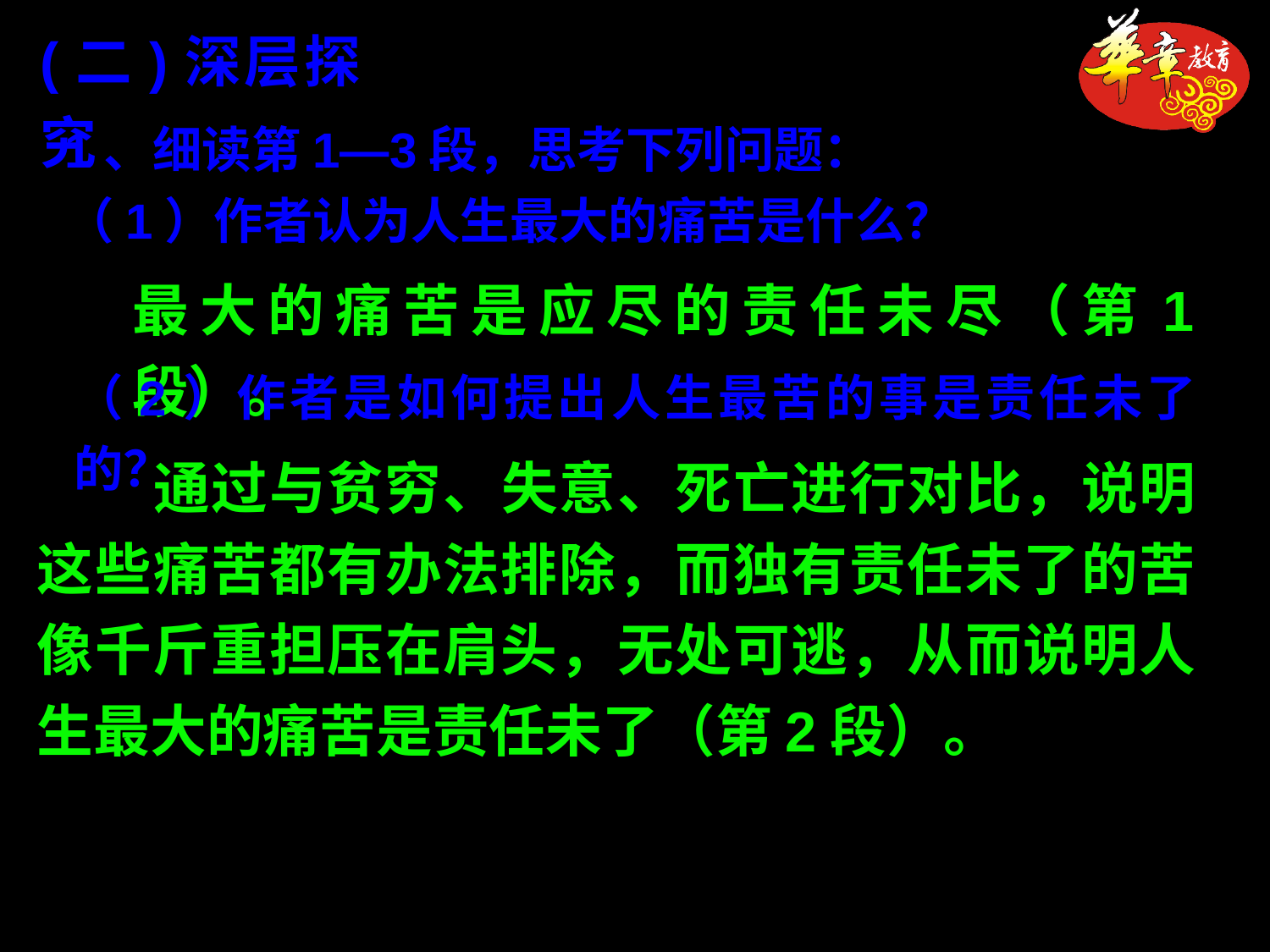

(二)深层探究
1、细读第1—3段，思考下列问题：
（1）作者认为人生最大的痛苦是什么？
最大的痛苦是应尽的责任未尽（第1段）。
（2）作者是如何提出人生最苦的事是责任未了的？
       通过与贫穷、失意、死亡进行对比，说明这些痛苦都有办法排除，而独有责任未了的苦像千斤重担压在肩头，无处可逃，从而说明人生最大的痛苦是责任未了（第2段）。